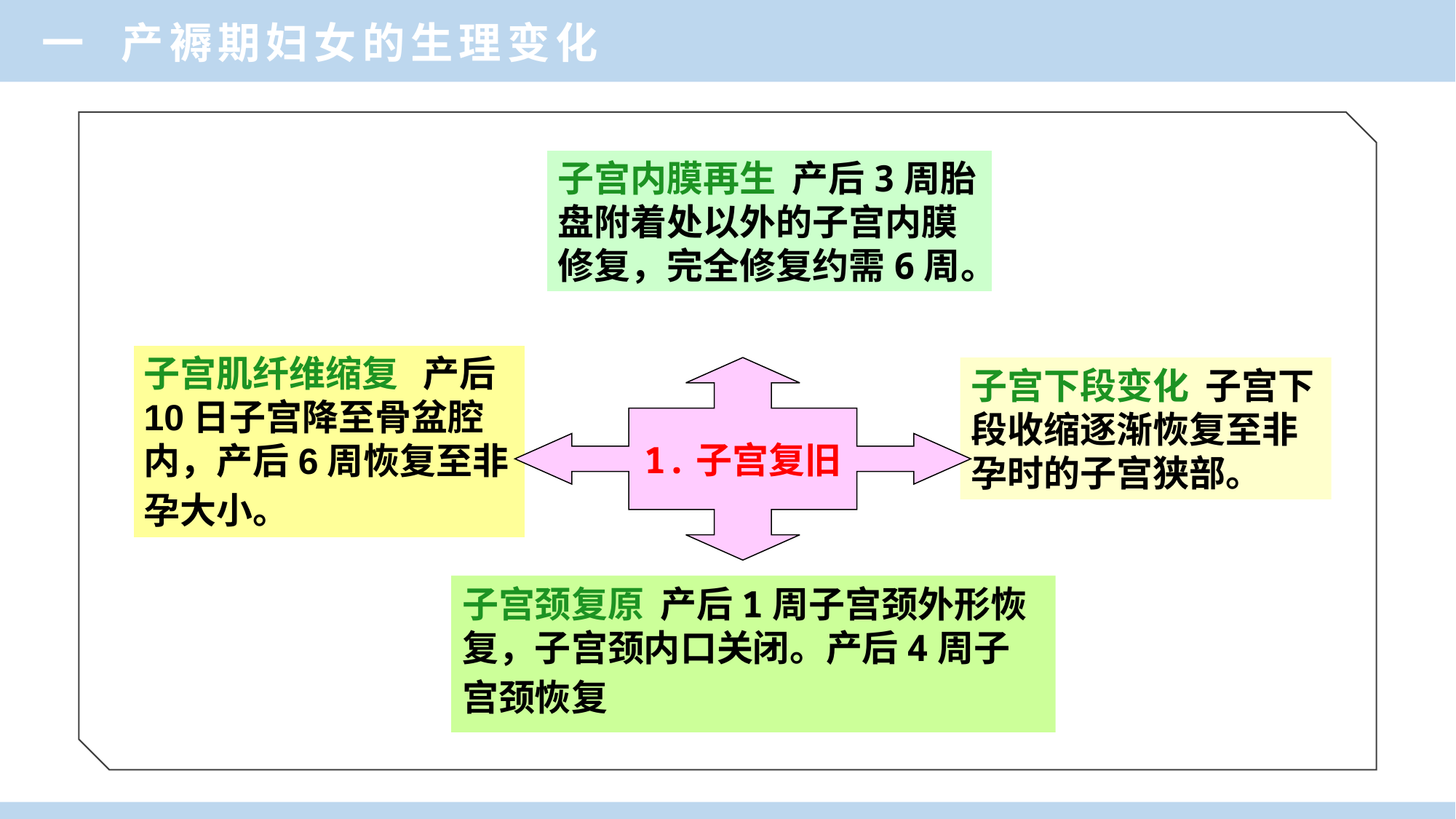

一  产褥期妇女的生理变化

子宫内膜再生  产后3周胎盘附着处以外的子宫内膜修复，完全修复约需6周。
子宫肌纤维缩复   产后10日子宫降至骨盆腔内，产后6周恢复至非孕大小。
1.子宫复旧
子宫下段变化  子宫下段收缩逐渐恢复至非孕时的子宫狭部。
子宫颈复原  产后1周子宫颈外形恢复，子宫颈内口关闭。产后4周子宫颈恢复